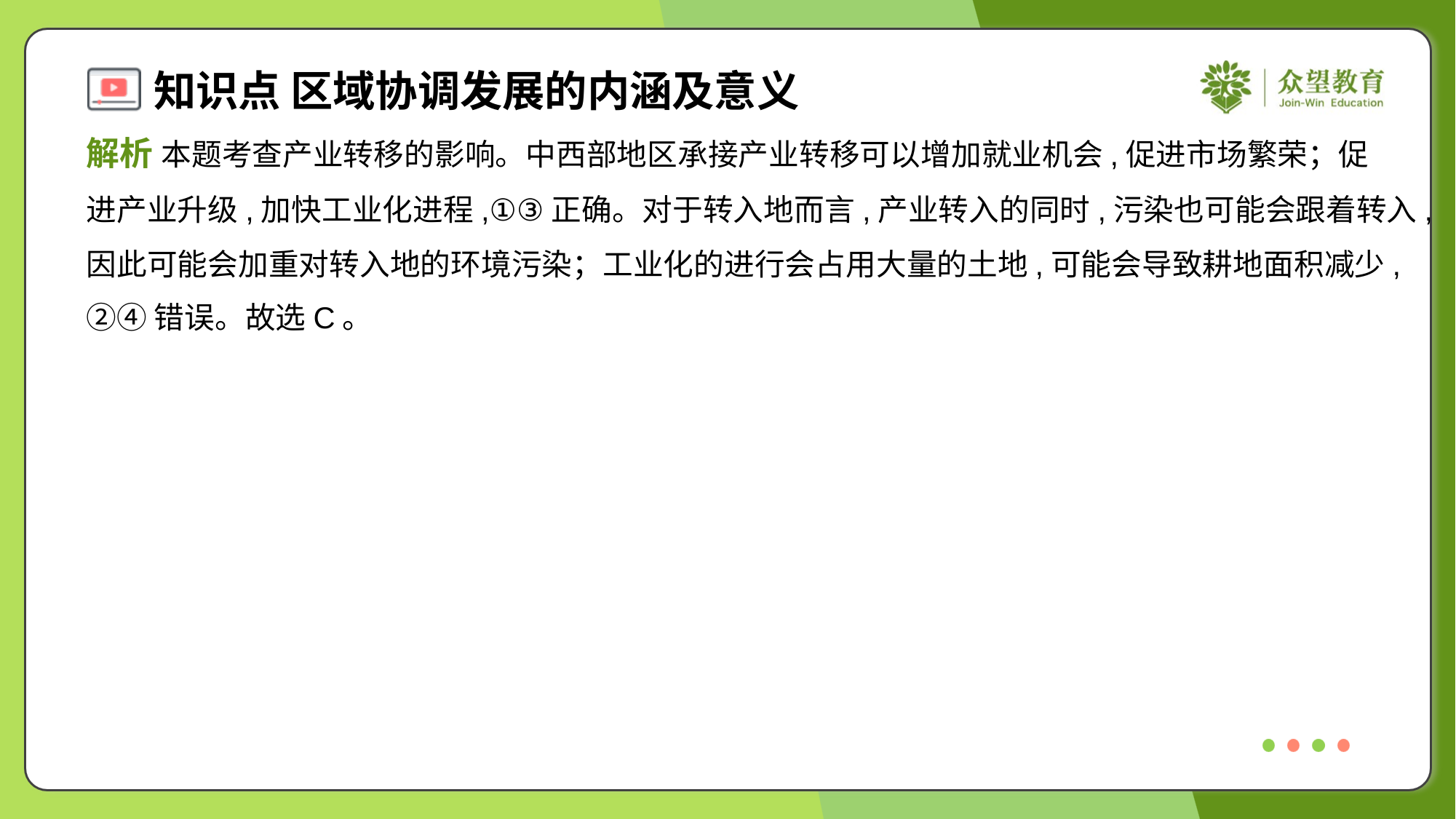

解析 本题考查产业转移的影响。中西部地区承接产业转移可以增加就业机会,促进市场繁荣；促
进产业升级,加快工业化进程,①③正确。对于转入地而言,产业转入的同时,污染也可能会跟着转入,
因此可能会加重对转入地的环境污染；工业化的进行会占用大量的土地,可能会导致耕地面积减少,
②④错误。故选C。